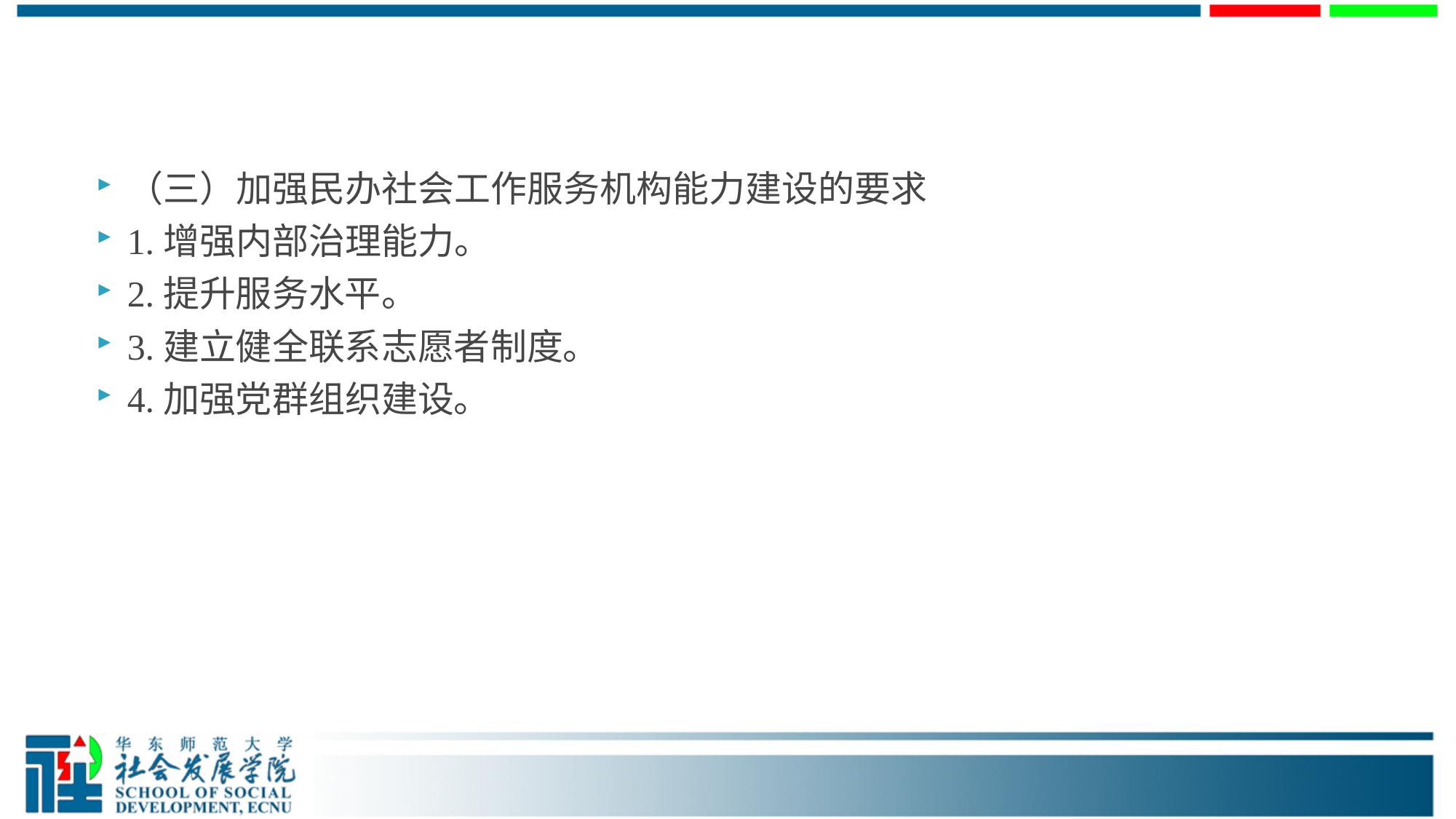

（三）加强民办社会工作服务机构能力建设的要求
1.增强内部治理能力。
2.提升服务水平。
3.建立健全联系志愿者制度。
4.加强党群组织建设。